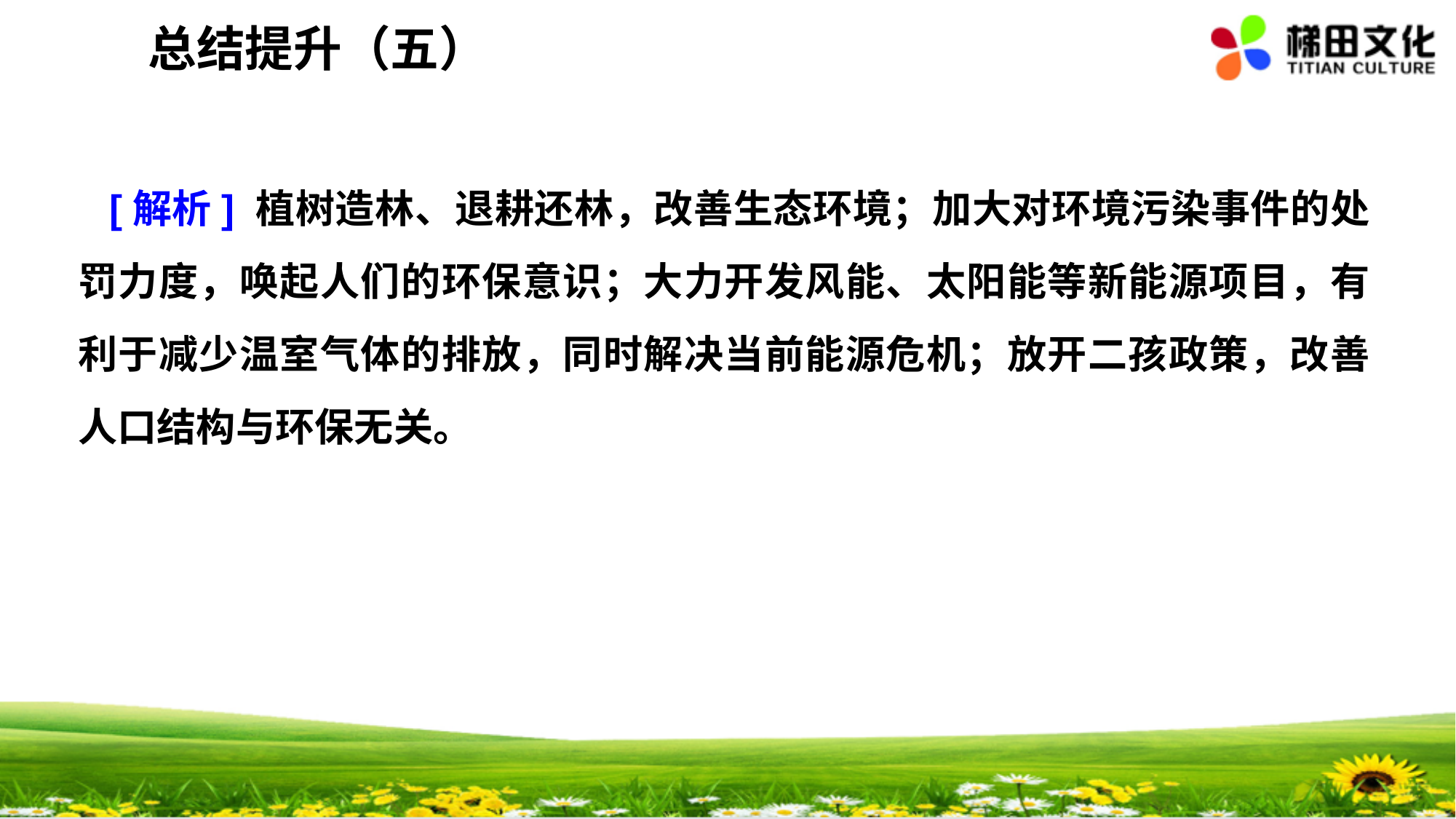

总结提升（五）
[解析] 植树造林、退耕还林，改善生态环境；加大对环境污染事件的处罚力度，唤起人们的环保意识；大力开发风能、太阳能等新能源项目，有利于减少温室气体的排放，同时解决当前能源危机；放开二孩政策，改善人口结构与环保无关。